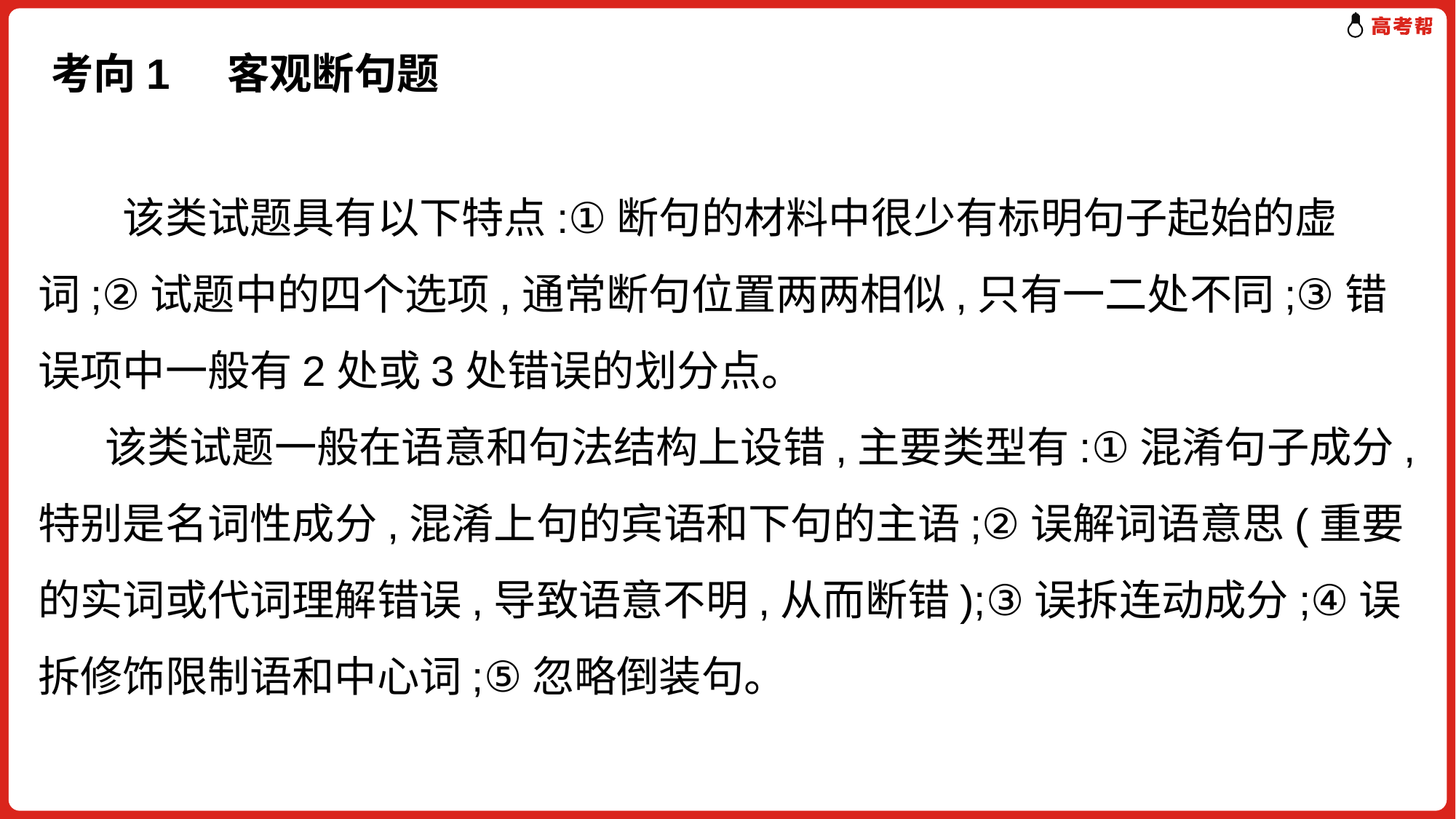

# 考向1    客观断句题
　　该类试题具有以下特点:①断句的材料中很少有标明句子起始的虚词;②试题中的四个选项,通常断句位置两两相似,只有一二处不同;③错误项中一般有2处或3处错误的划分点。
      该类试题一般在语意和句法结构上设错,主要类型有:①混淆句子成分,特别是名词性成分,混淆上句的宾语和下句的主语;②误解词语意思(重要的实词或代词理解错误,导致语意不明,从而断错);③误拆连动成分;④误拆修饰限制语和中心词;⑤忽略倒装句。